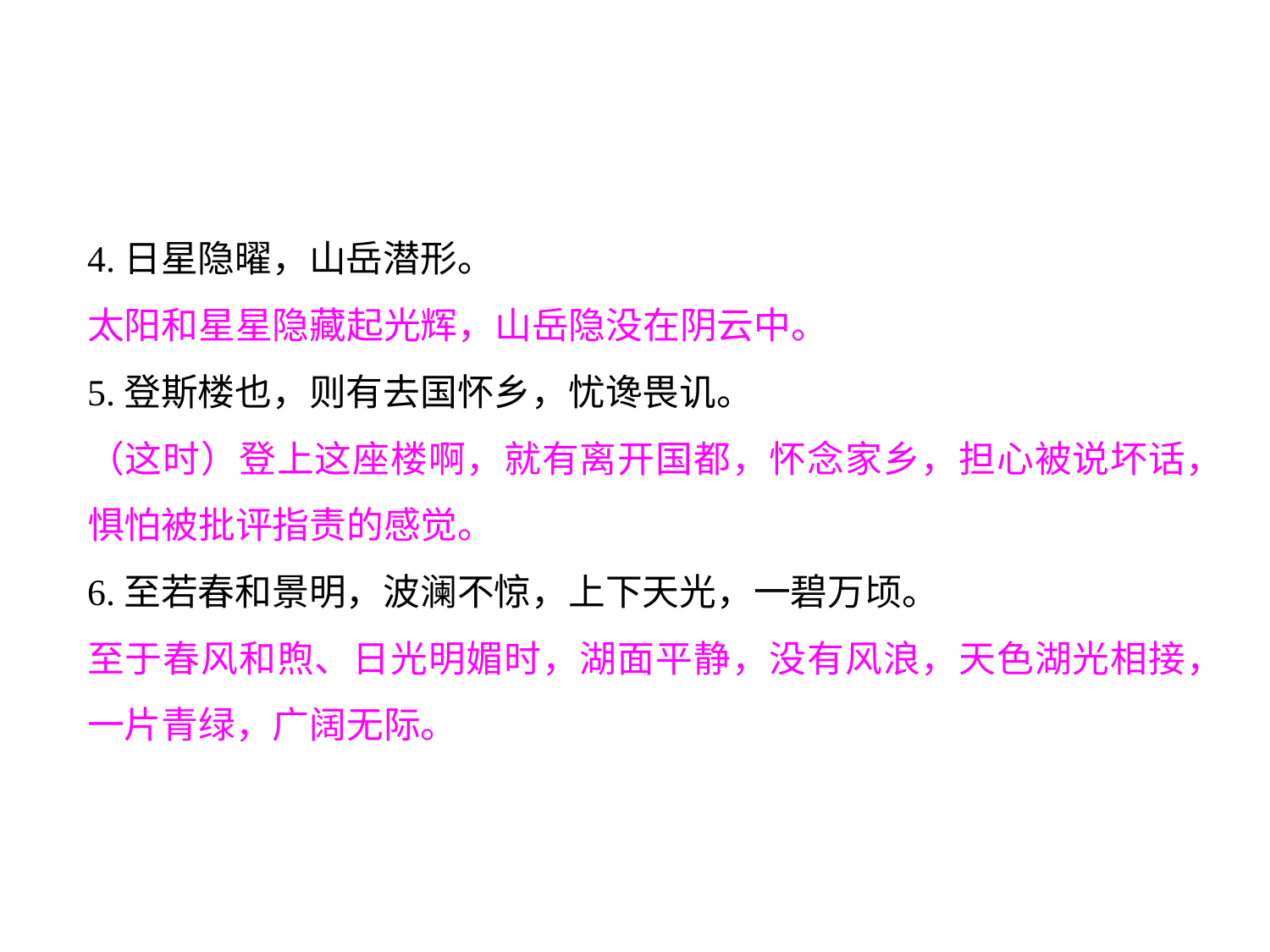

4.日星隐曜，山岳潜形。
太阳和星星隐藏起光辉，山岳隐没在阴云中。
5.登斯楼也，则有去国怀乡，忧谗畏讥。
（这时）登上这座楼啊，就有离开国都，怀念家乡，担心被说坏话，惧怕被批评指责的感觉。
6.至若春和景明，波澜不惊，上下天光，一碧万顷。
至于春风和煦、日光明媚时，湖面平静，没有风浪，天色湖光相接，一片青绿，广阔无际。